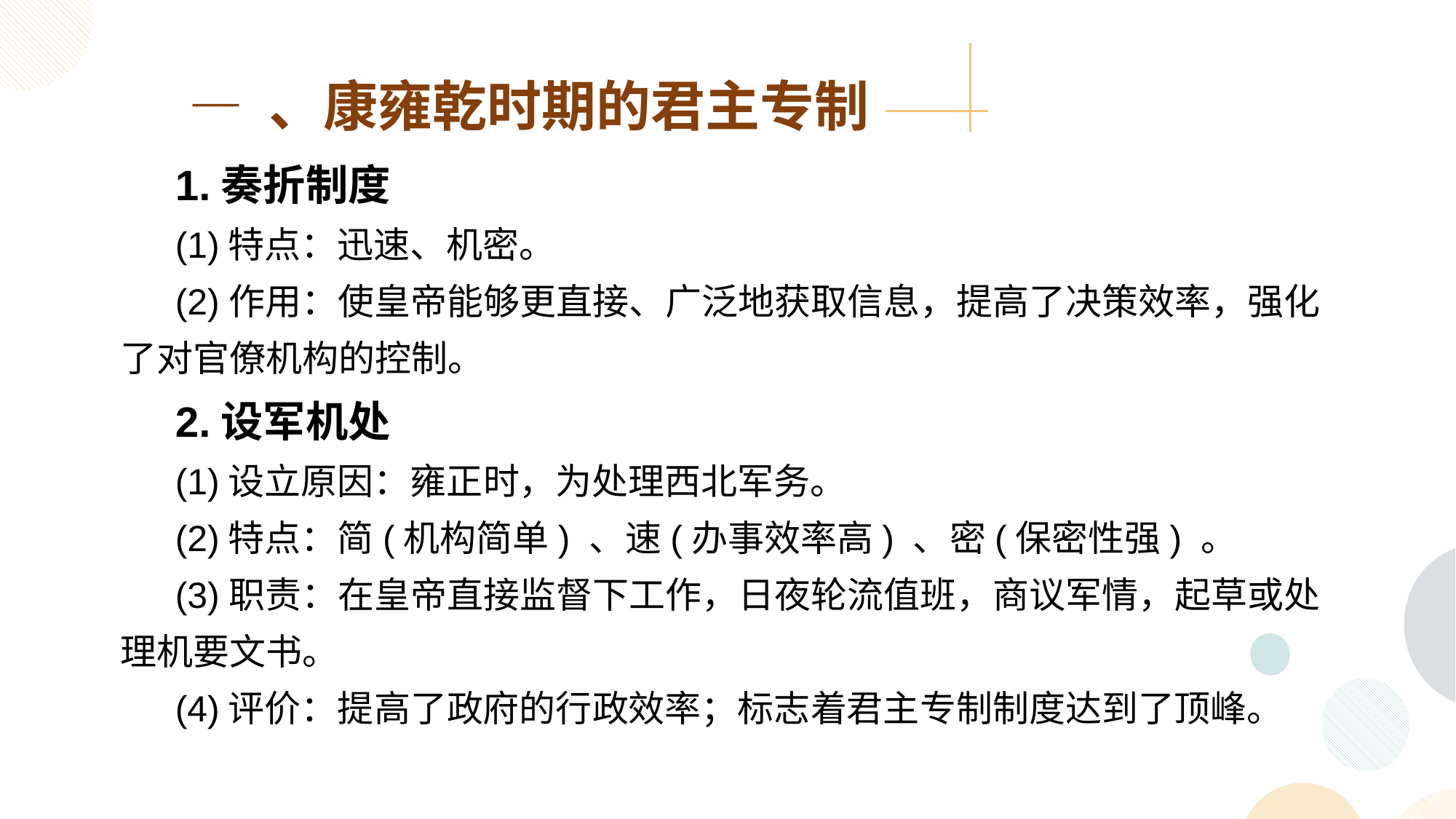

— 、康雍乾时期的君主专制
1.奏折制度
(1)特点：迅速、机密。
(2)作用：使皇帝能够更直接、广泛地获取信息，提高了决策效率，强化了对官僚机构的控制。
2.设军机处
(1)设立原因：雍正时，为处理西北军务。
(2)特点：简(机构简单) 、速(办事效率高) 、密(保密性强) 。
(3)职责：在皇帝直接监督下工作，日夜轮流值班，商议军情，起草或处理机要文书。
(4)评价：提高了政府的行政效率；标志着君主专制制度达到了顶峰。